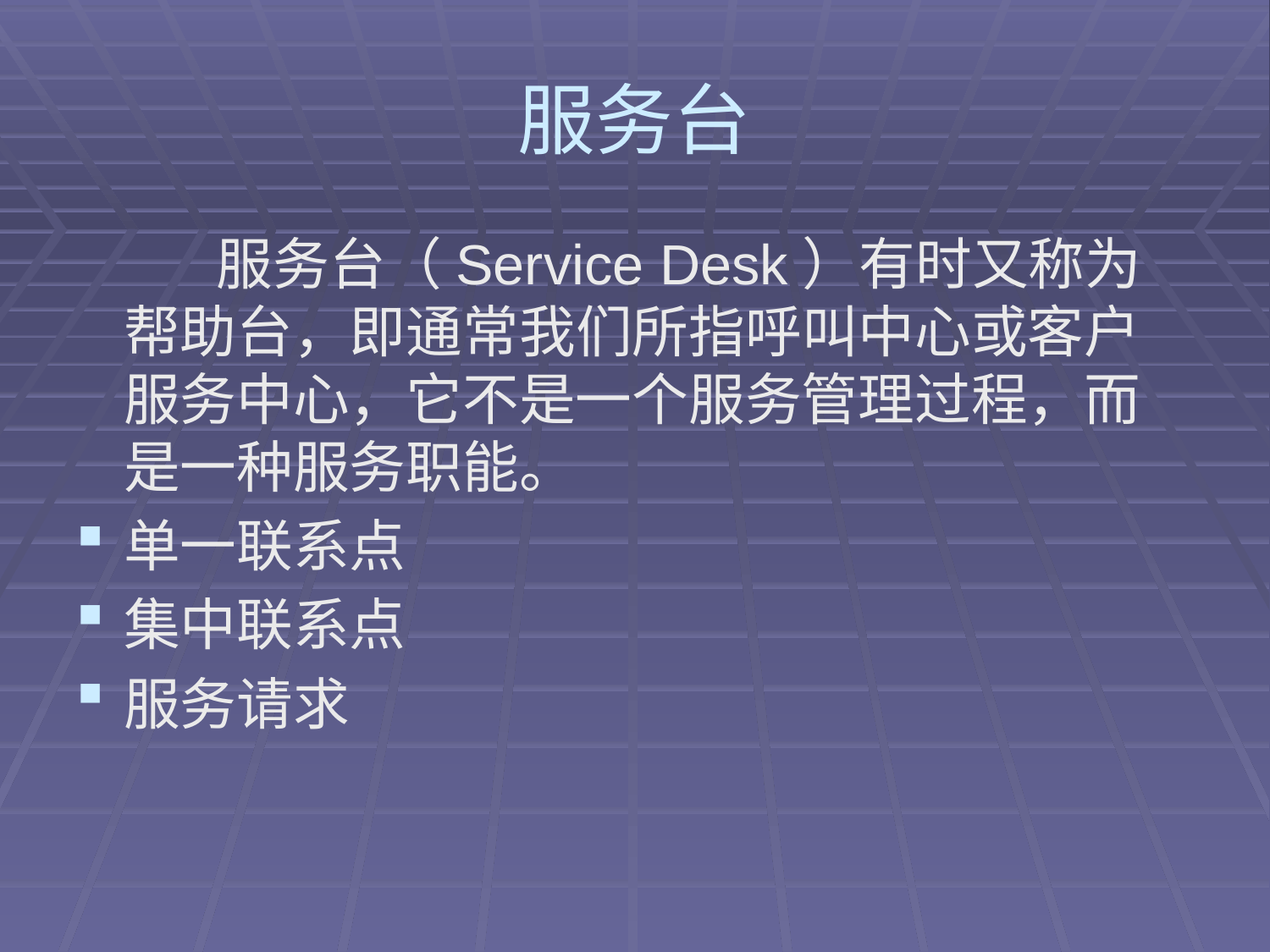

# 服务台
          服务台（Service Desk）有时又称为帮助台，即通常我们所指呼叫中心或客户服务中心，它不是一个服务管理过程，而是一种服务职能。
单一联系点
集中联系点
服务请求